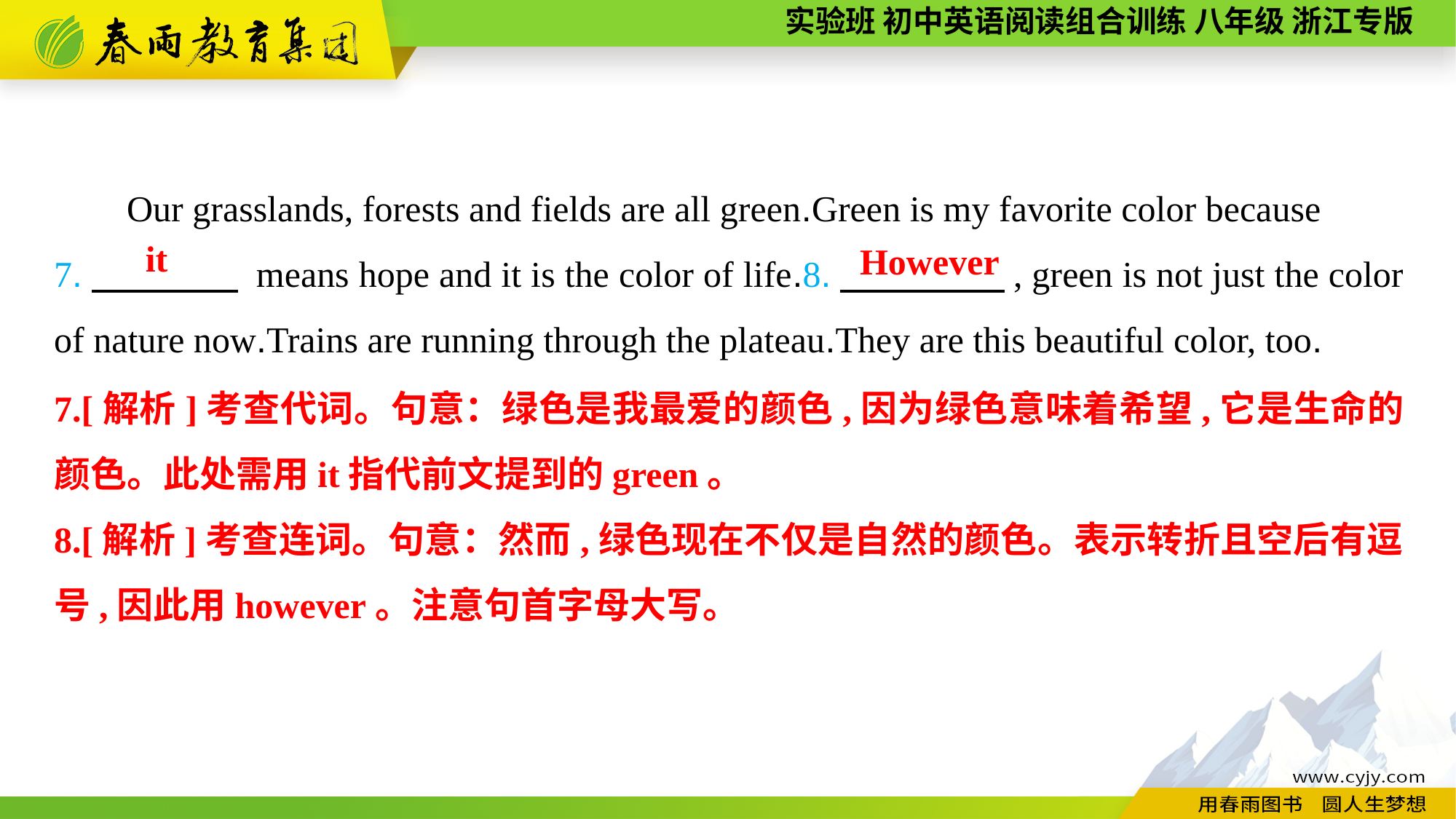

Our grasslands, forests and fields are all green.Green is my favorite color because
7.　　　　 means hope and it is the color of life.8.　  　　　, green is not just the color of nature now.Trains are running through the plateau.They are this beautiful color, too.
it
However
7.[解析]考查代词。句意：绿色是我最爱的颜色,因为绿色意味着希望,它是生命的颜色。此处需用it指代前文提到的green。
8.[解析]考查连词。句意：然而,绿色现在不仅是自然的颜色。表示转折且空后有逗号,因此用however。注意句首字母大写。